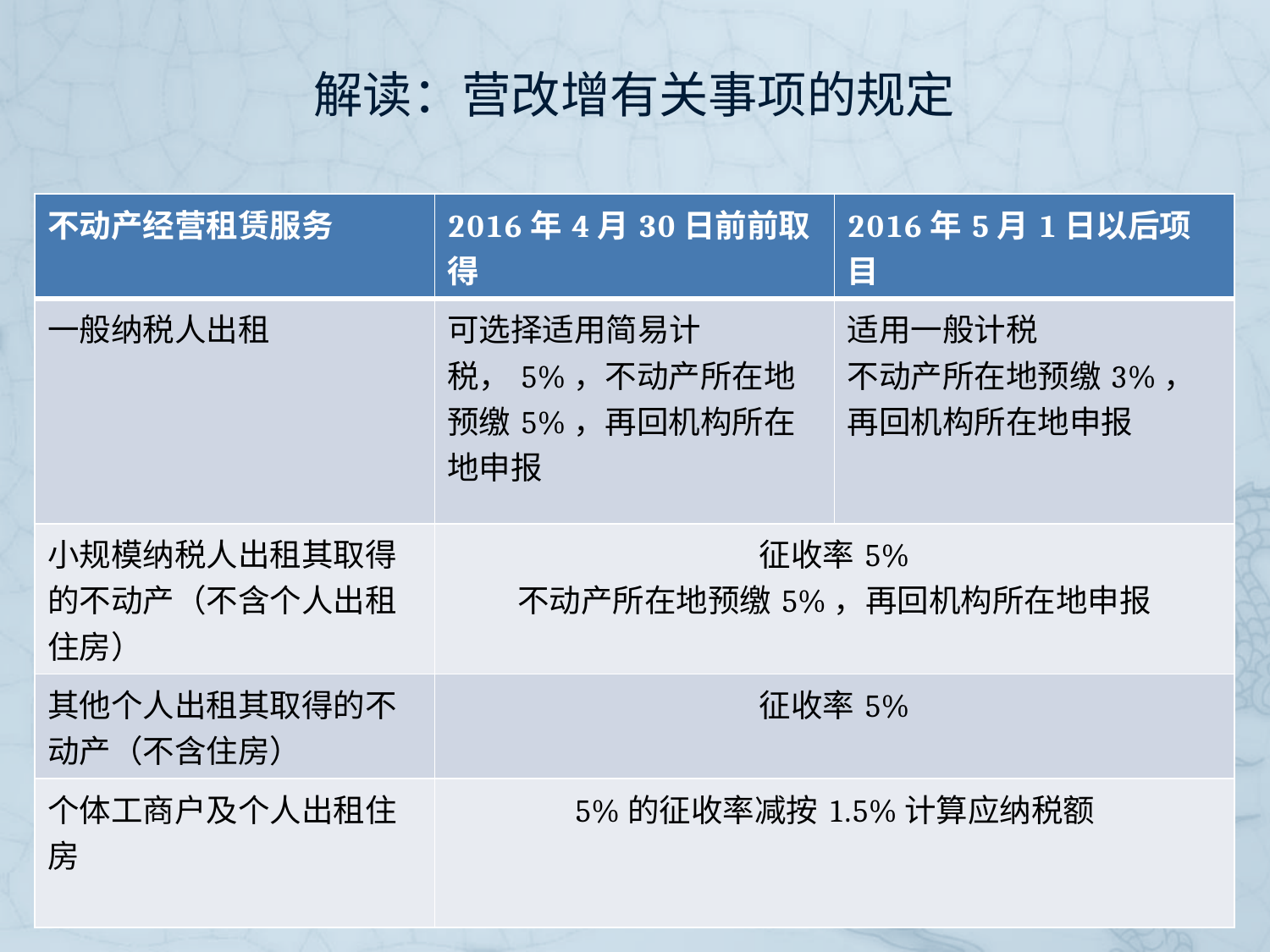

# 解读：营改增有关事项的规定

财税〔2016〕36号
| 不动产经营租赁服务 | 2016年4月30日前前取得 | 2016年5月1日以后项目 |
| --- | --- | --- |
| 一般纳税人出租 | 可选择适用简易计税，5%，不动产所在地预缴5%，再回机构所在地申报 | 适用一般计税 不动产所在地预缴3%，再回机构所在地申报 |
| 小规模纳税人出租其取得的不动产（不含个人出租住房） | 征收率5% 不动产所在地预缴5%，再回机构所在地申报 |  |
| 其他个人出租其取得的不动产（不含住房） | 征收率5% |  |
| 个体工商户及个人出租住房 | 5%的征收率减按1.5%计算应纳税额 |  |